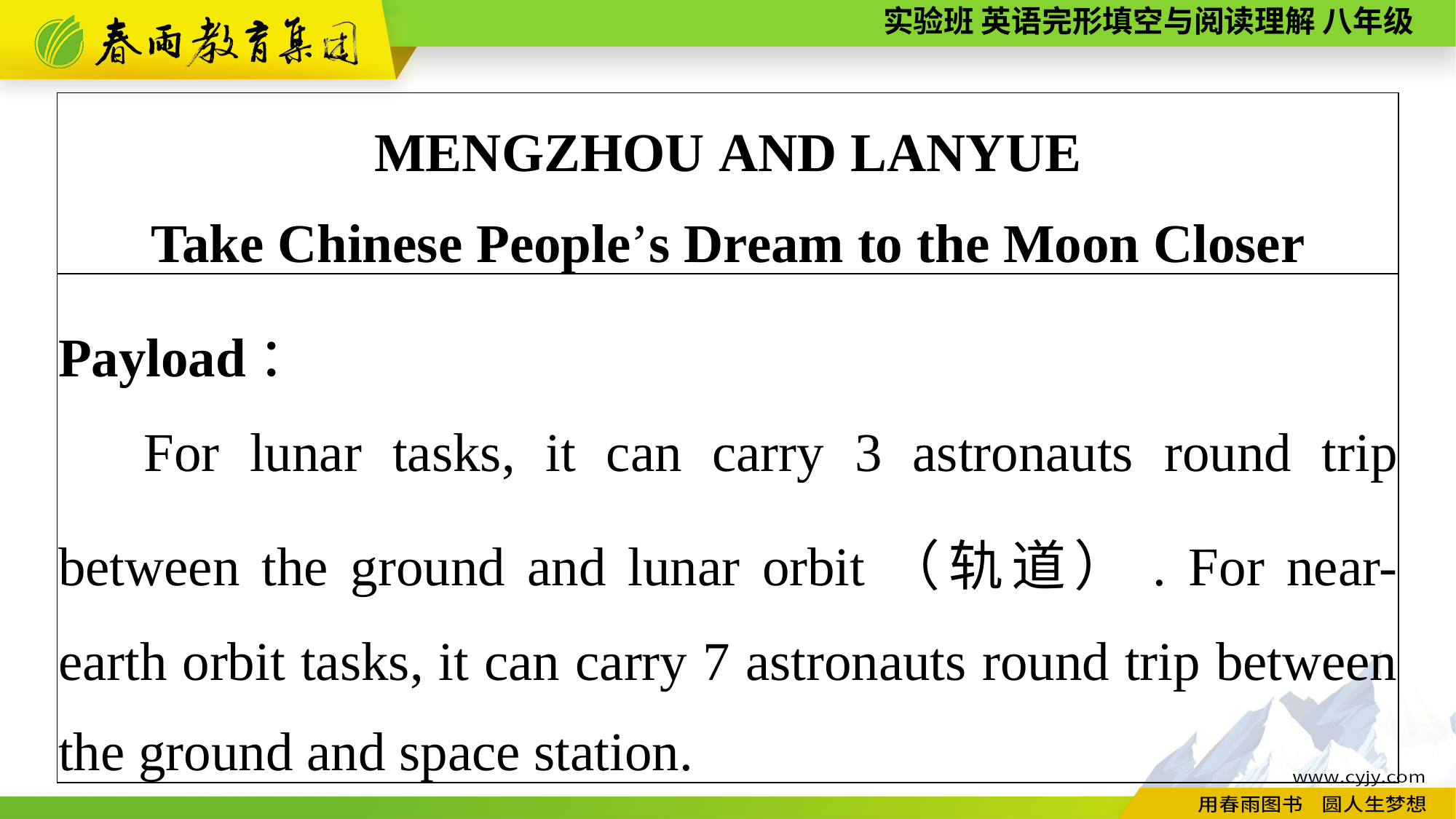

| MENGZHOU AND LANYUE Take Chinese People’s Dream to the Moon Closer |
| --- |
| Payload： For lunar tasks, it can carry 3 astronauts round trip between the ground and lunar orbit（轨道）. For near-earth orbit tasks, it can carry 7 astronauts round trip between the ground and space station. |